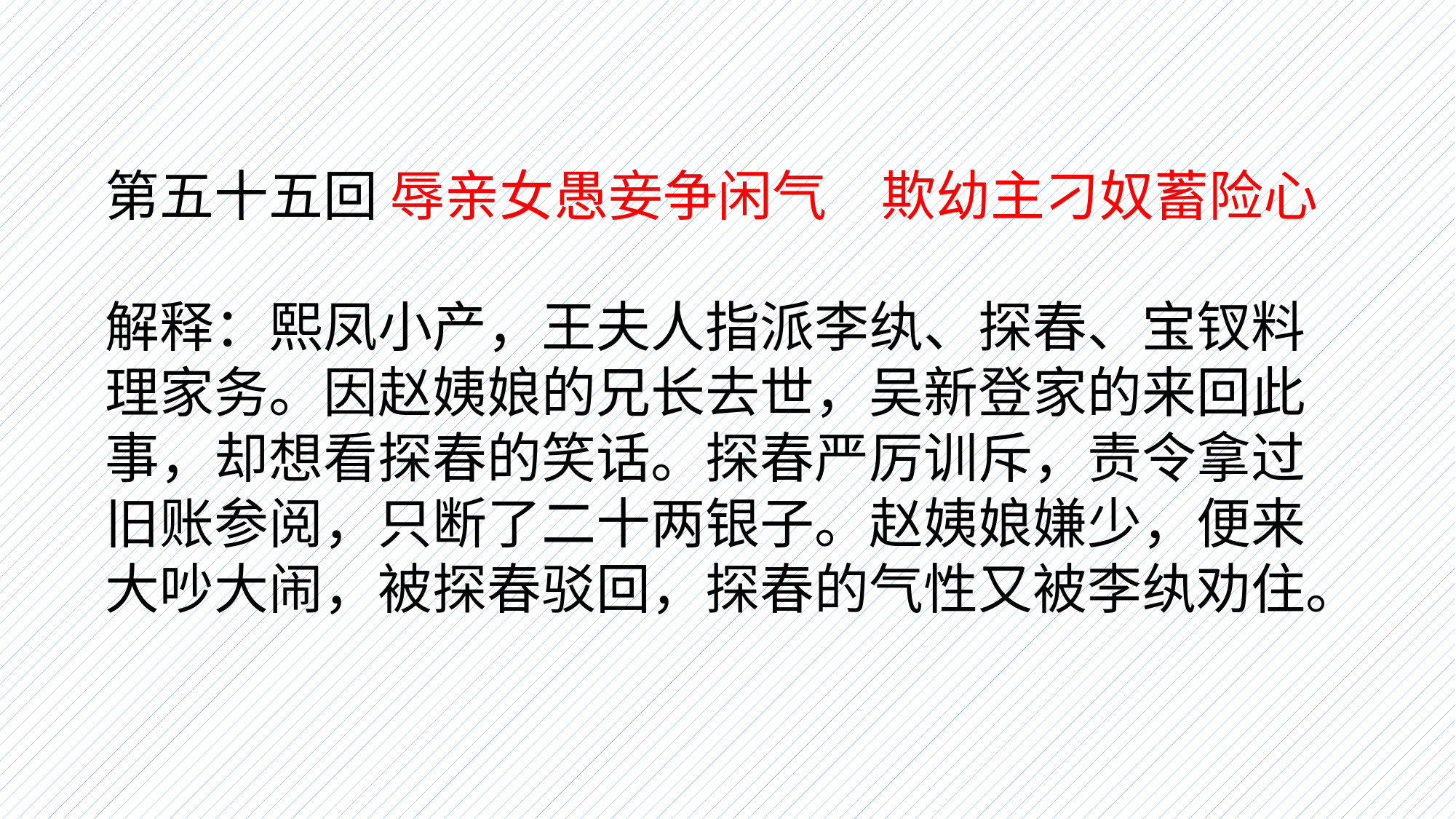

第五十五回 辱亲女愚妾争闲气　欺幼主刁奴蓄险心

解释：熙凤小产，王夫人指派李纨、探春、宝钗料理家务。因赵姨娘的兄长去世，吴新登家的来回此事，却想看探春的笑话。探春严厉训斥，责令拿过旧账参阅，只断了二十两银子。赵姨娘嫌少，便来大吵大闹，被探春驳回，探春的气性又被李纨劝住。